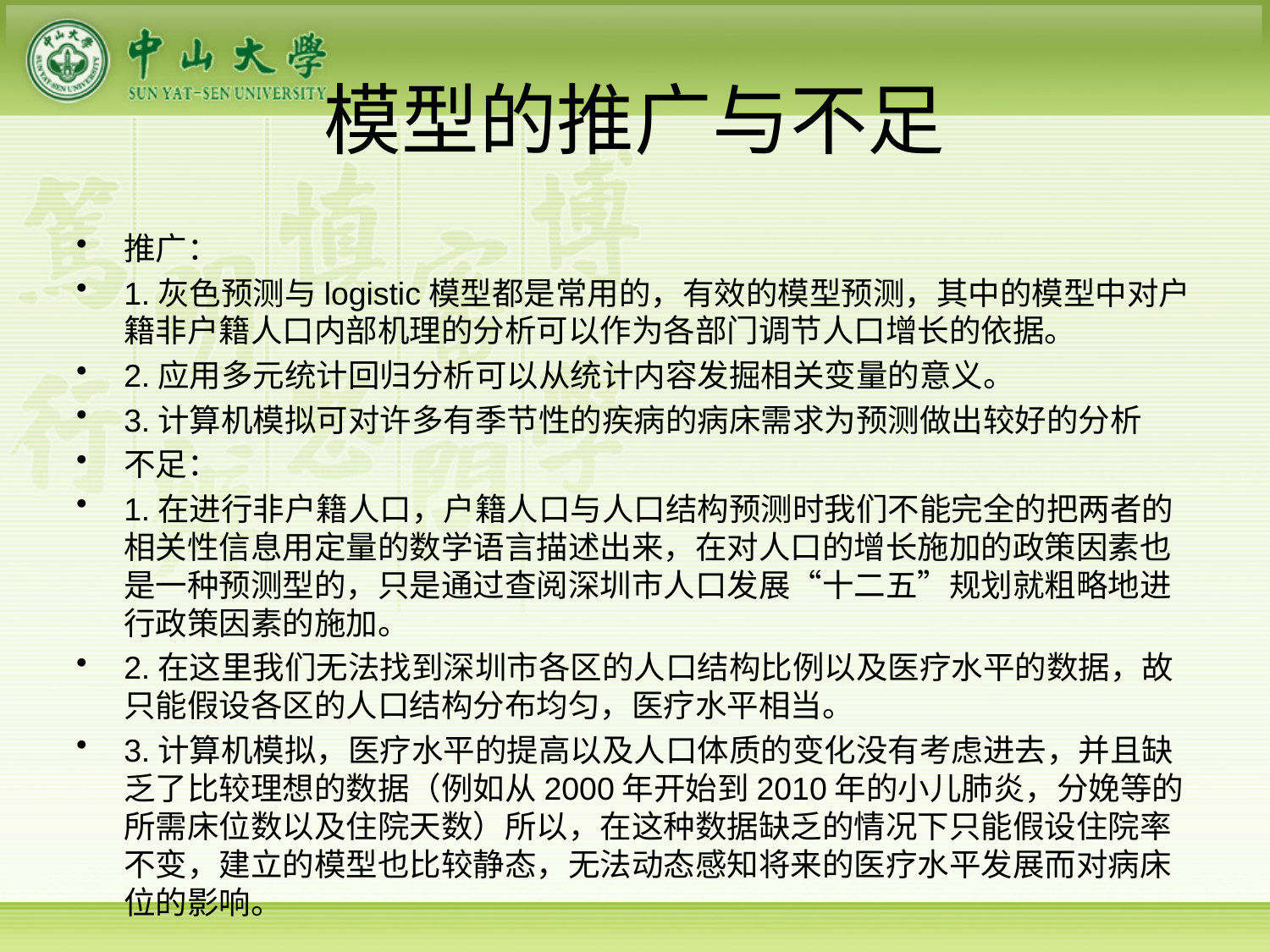

# 模型的推广与不足
推广：
1.灰色预测与logistic模型都是常用的，有效的模型预测，其中的模型中对户籍非户籍人口内部机理的分析可以作为各部门调节人口增长的依据。
2.应用多元统计回归分析可以从统计内容发掘相关变量的意义。
3.计算机模拟可对许多有季节性的疾病的病床需求为预测做出较好的分析
不足：
1.在进行非户籍人口，户籍人口与人口结构预测时我们不能完全的把两者的相关性信息用定量的数学语言描述出来，在对人口的增长施加的政策因素也是一种预测型的，只是通过查阅深圳市人口发展“十二五”规划就粗略地进行政策因素的施加。
2.在这里我们无法找到深圳市各区的人口结构比例以及医疗水平的数据，故只能假设各区的人口结构分布均匀，医疗水平相当。
3.计算机模拟，医疗水平的提高以及人口体质的变化没有考虑进去，并且缺乏了比较理想的数据（例如从2000年开始到2010年的小儿肺炎，分娩等的所需床位数以及住院天数）所以，在这种数据缺乏的情况下只能假设住院率不变，建立的模型也比较静态，无法动态感知将来的医疗水平发展而对病床位的影响。